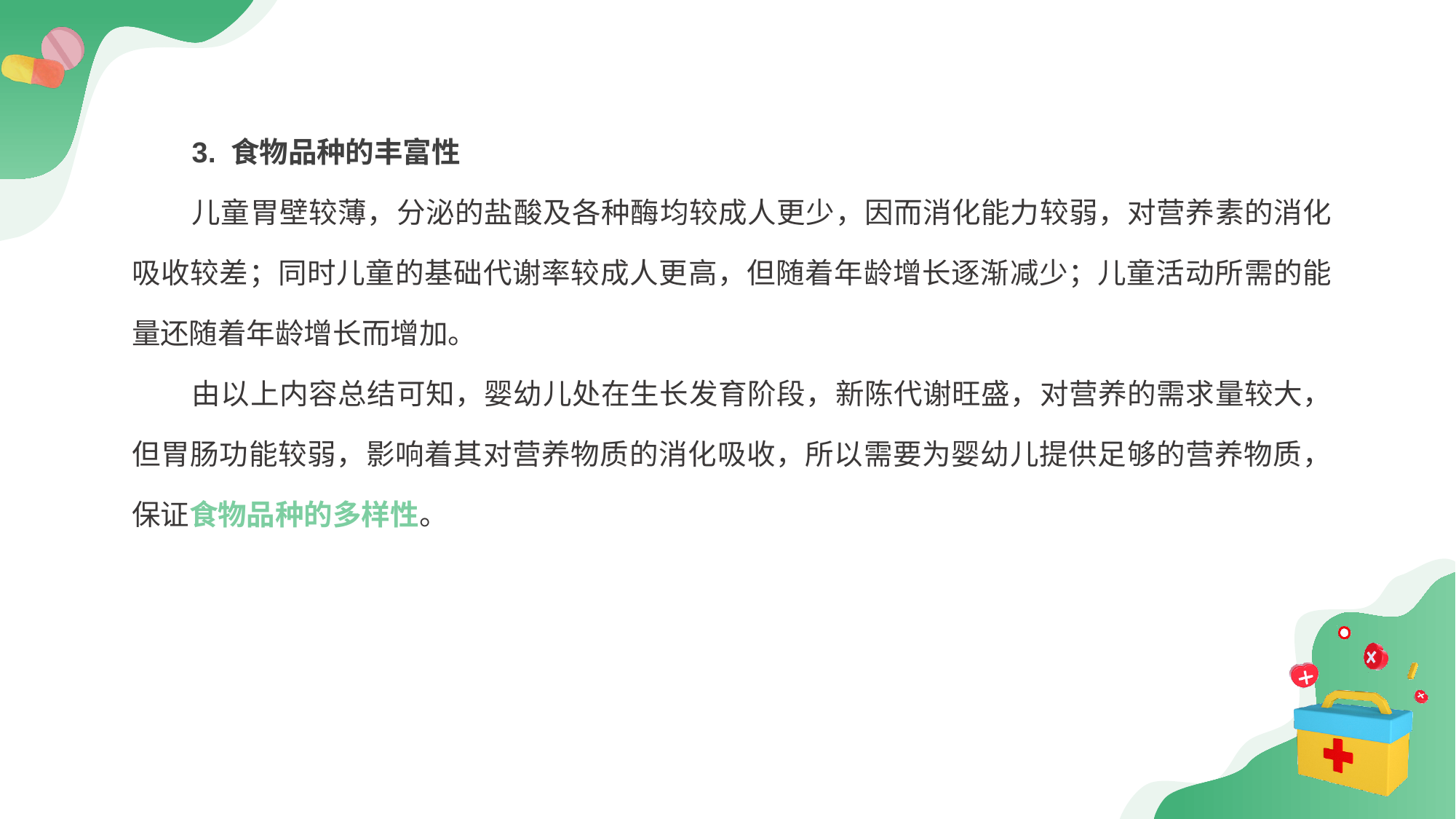

3. 食物品种的丰富性
儿童胃壁较薄，分泌的盐酸及各种酶均较成人更少，因而消化能力较弱，对营养素的消化吸收较差；同时儿童的基础代谢率较成人更高，但随着年龄增长逐渐减少；儿童活动所需的能量还随着年龄增长而增加。
由以上内容总结可知，婴幼儿处在生长发育阶段，新陈代谢旺盛，对营养的需求量较大，但胃肠功能较弱，影响着其对营养物质的消化吸收，所以需要为婴幼儿提供足够的营养物质，保证食物品种的多样性。